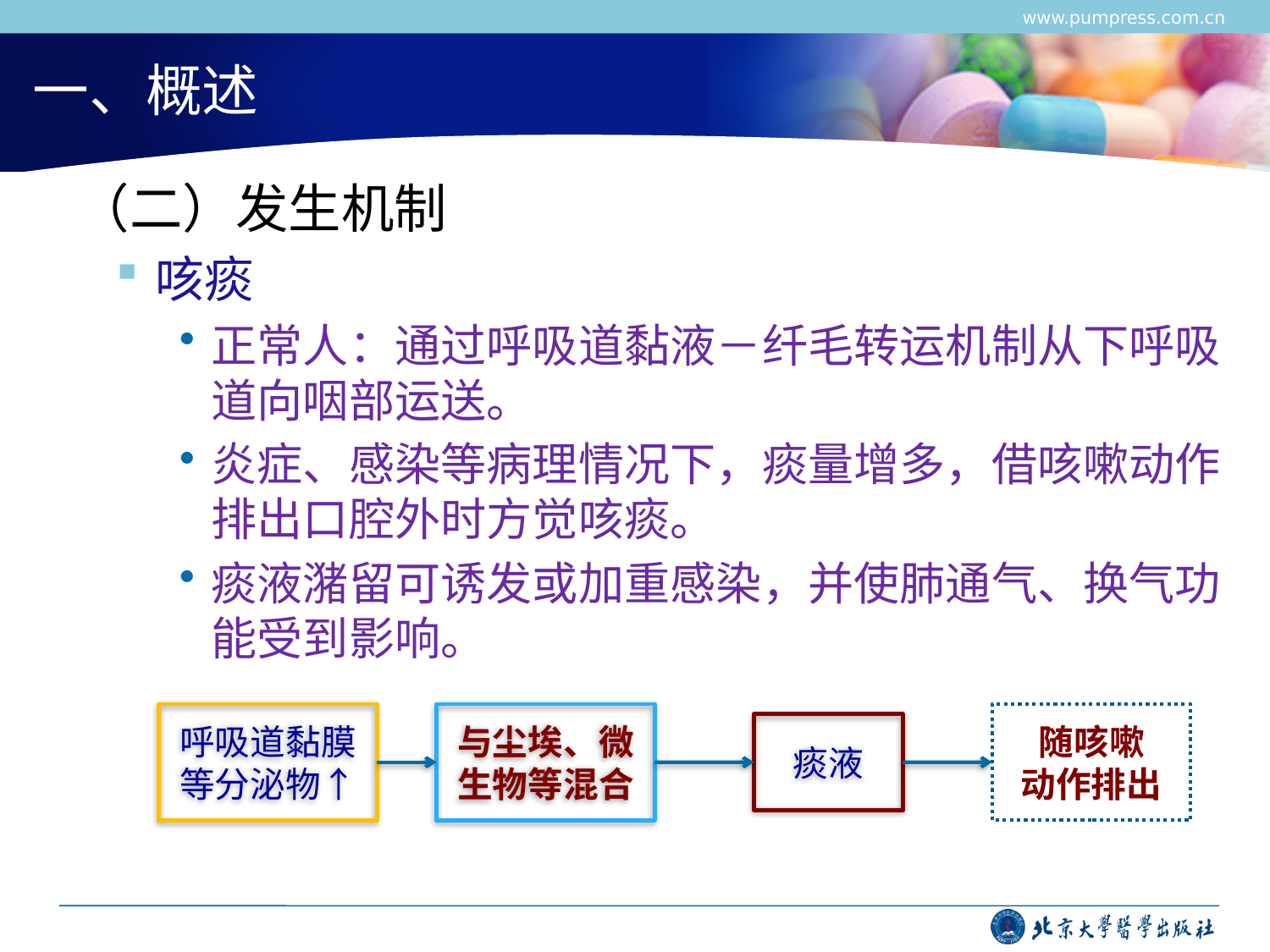

www.pumpress.com.cn
# 一、概述
 （二）发生机制
咳痰
正常人：通过呼吸道黏液－纤毛转运机制从下呼吸道向咽部运送。
炎症、感染等病理情况下，痰量增多，借咳嗽动作排出口腔外时方觉咳痰。
痰液潴留可诱发或加重感染，并使肺通气、换气功能受到影响。

呼吸道黏膜
等分泌物↑
与尘埃、微生物等混合
随咳嗽
动作排出
痰液